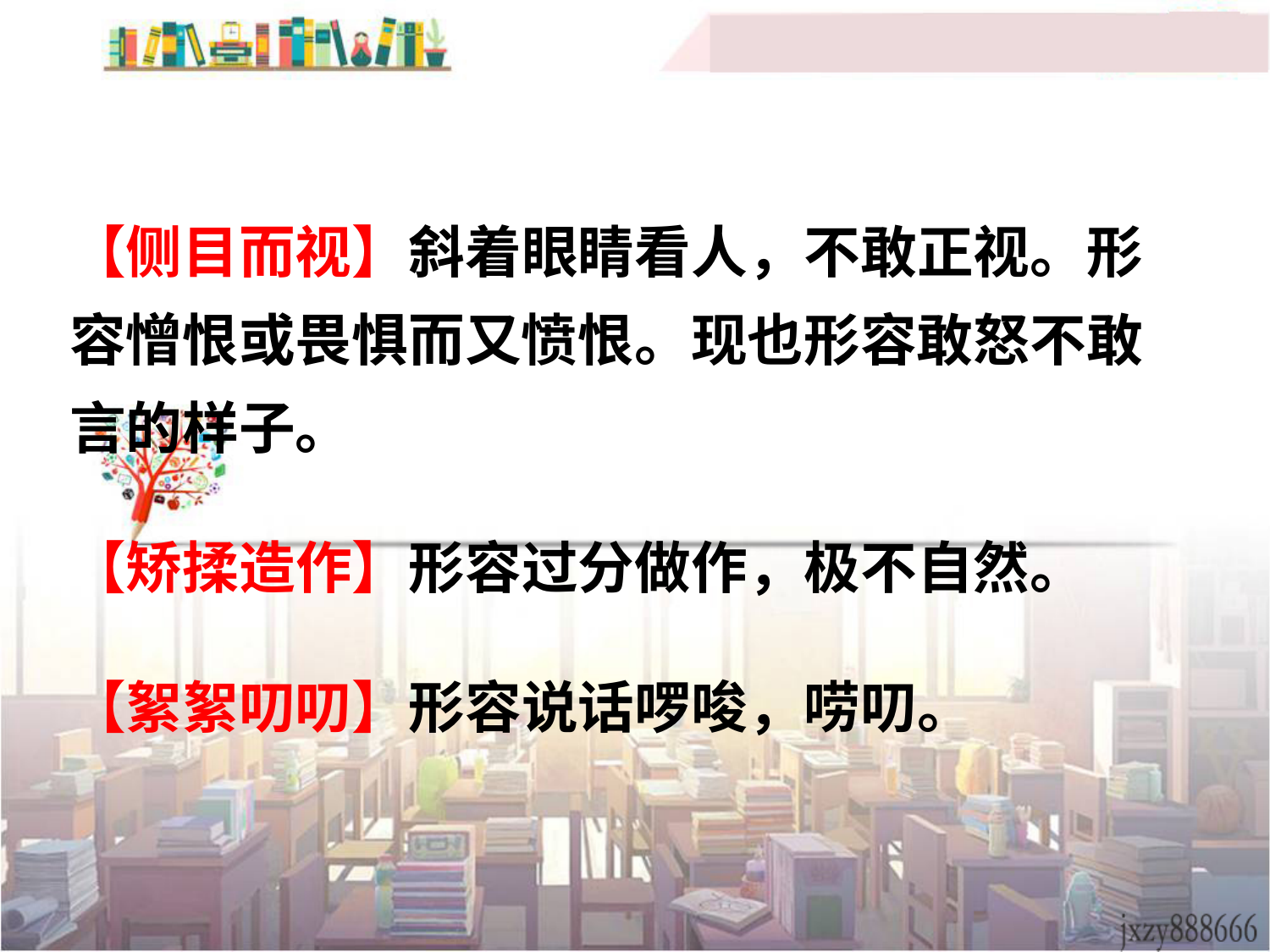

【侧目而视】斜着眼睛看人，不敢正视。形容憎恨或畏惧而又愤恨。现也形容敢怒不敢言的样子。
【矫揉造作】形容过分做作，极不自然。
【絮絮叨叨】形容说话啰唆，唠叨。